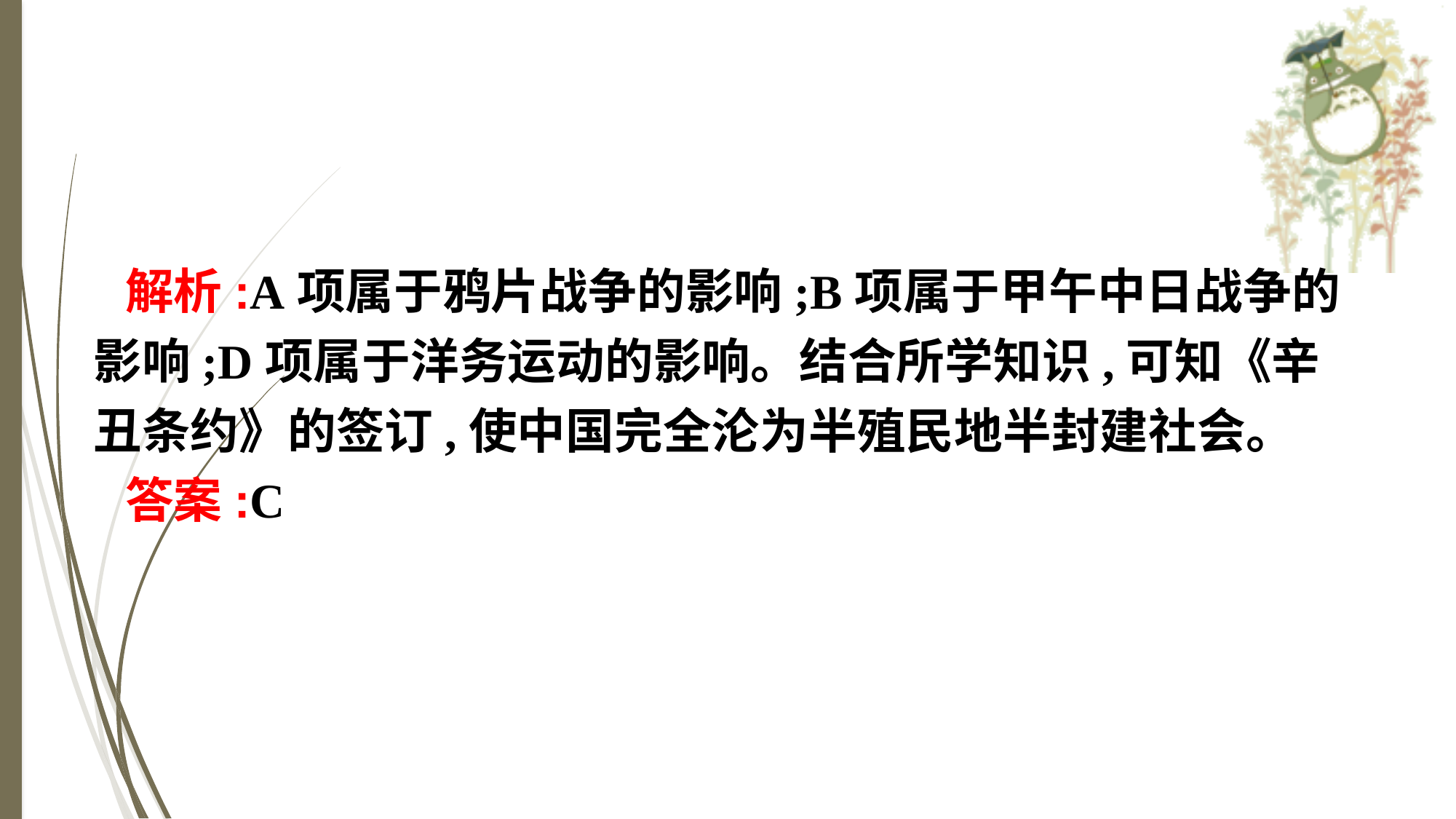

解析:A项属于鸦片战争的影响;B项属于甲午中日战争的影响;D项属于洋务运动的影响。结合所学知识,可知《辛丑条约》的签订,使中国完全沦为半殖民地半封建社会。
答案:C